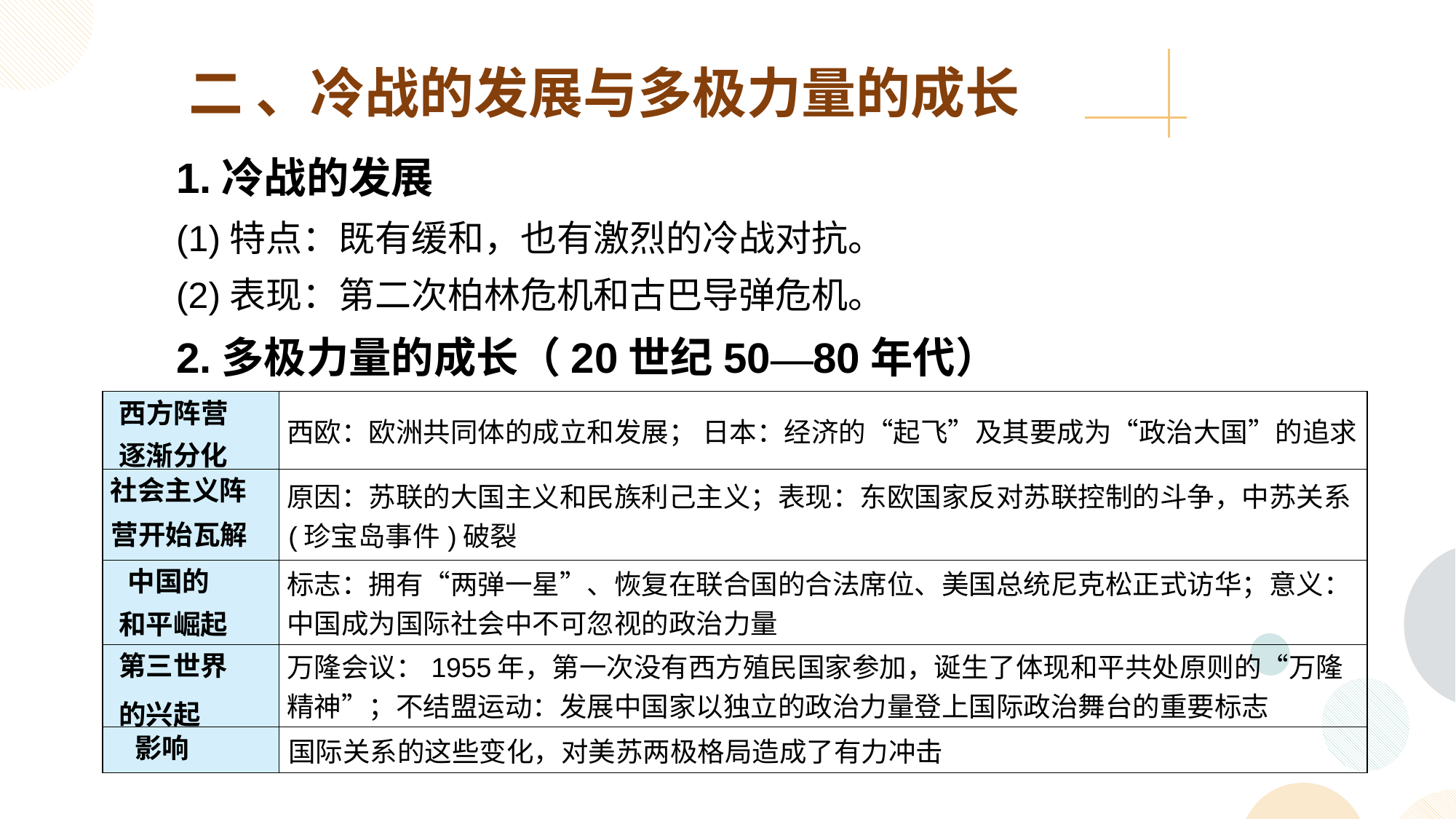

二 、冷战的发展与多极力量的成长
1.冷战的发展
(1)特点：既有缓和，也有激烈的冷战对抗。
(2)表现：第二次柏林危机和古巴导弹危机。
2.多极力量的成长（20世纪50—80年代）
| 西方阵营 逐渐分化 | 西欧：欧洲共同体的成立和发展； 日本：经济的“起飞”及其要成为“政治大国”的追求 |
| --- | --- |
| 社会主义阵 营开始瓦解 | 原因：苏联的大国主义和民族利己主义；表现：东欧国家反对苏联控制的斗争，中苏关系 (珍宝岛事件)破裂 |
| 中国的 和平崛起 | 标志：拥有“两弹一星”、恢复在联合国的合法席位、美国总统尼克松正式访华；意义：中国成为国际社会中不可忽视的政治力量 |
| 第三世界 的兴起 | 万隆会议：1955年，第一次没有西方殖民国家参加，诞生了体现和平共处原则的“万隆精神”；不结盟运动：发展中国家以独立的政治力量登上国际政治舞台的重要标志 |
| 影响 | 国际关系的这些变化，对美苏两极格局造成了有力冲击 |